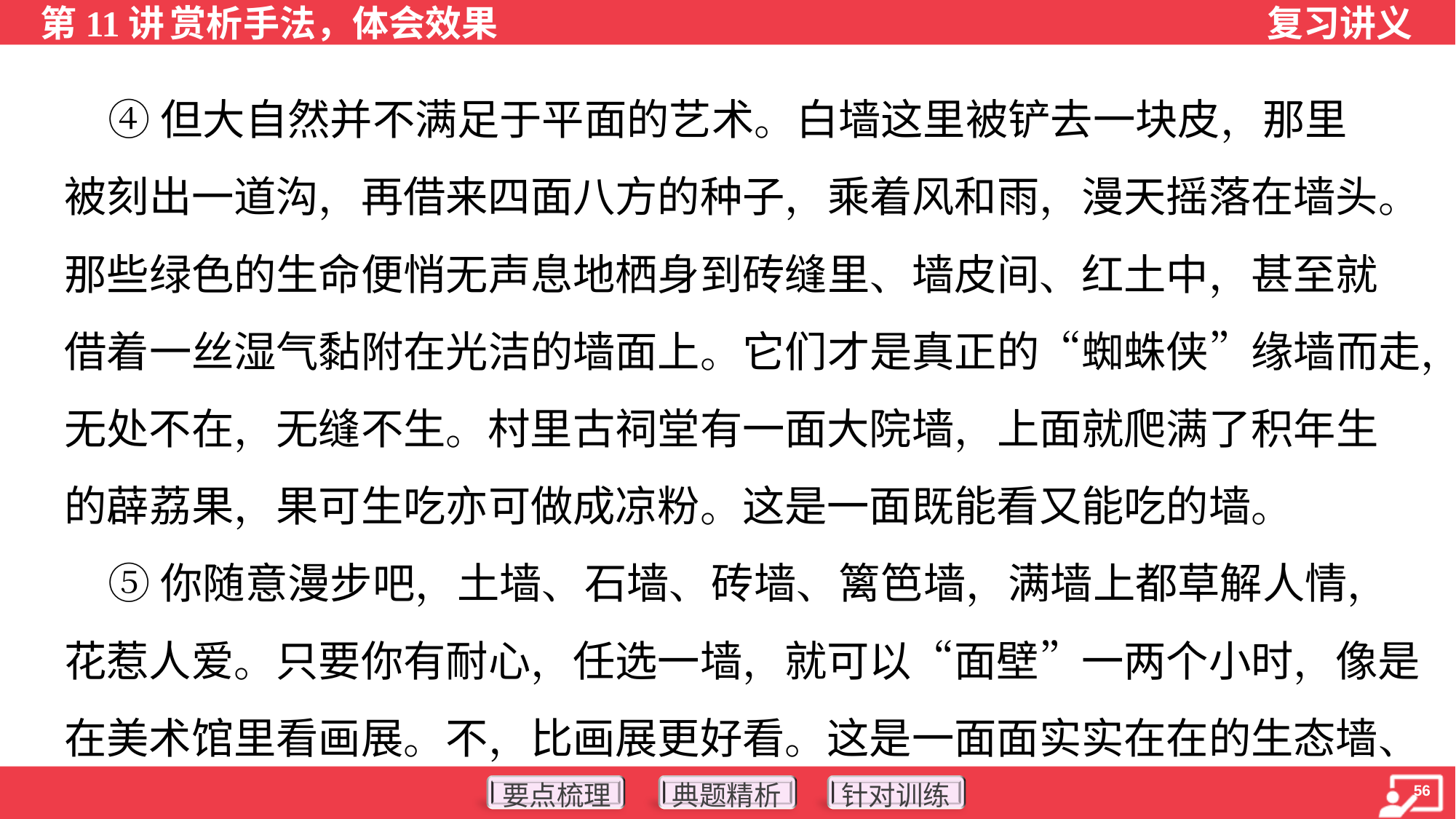

④但大自然并不满足于平面的艺术。白墙这里被铲去一块皮，那里
被刻出一道沟，再借来四面八方的种子，乘着风和雨，漫天摇落在墙头。
那些绿色的生命便悄无声息地栖身到砖缝里、墙皮间、红土中，甚至就
借着一丝湿气黏附在光洁的墙面上。它们才是真正的“蜘蛛侠”缘墙而走，
无处不在，无缝不生。村里古祠堂有一面大院墙，上面就爬满了积年生
的薜荔果，果可生吃亦可做成凉粉。这是一面既能看又能吃的墙。
    ⑤你随意漫步吧，土墙、石墙、砖墙、篱笆墙，满墙上都草解人情，
花惹人爱。只要你有耐心，任选一墙，就可以“面壁”一两个小时，像是
在美术馆里看画展。不，比画展更好看。这是一面面实实在在的生态墙、